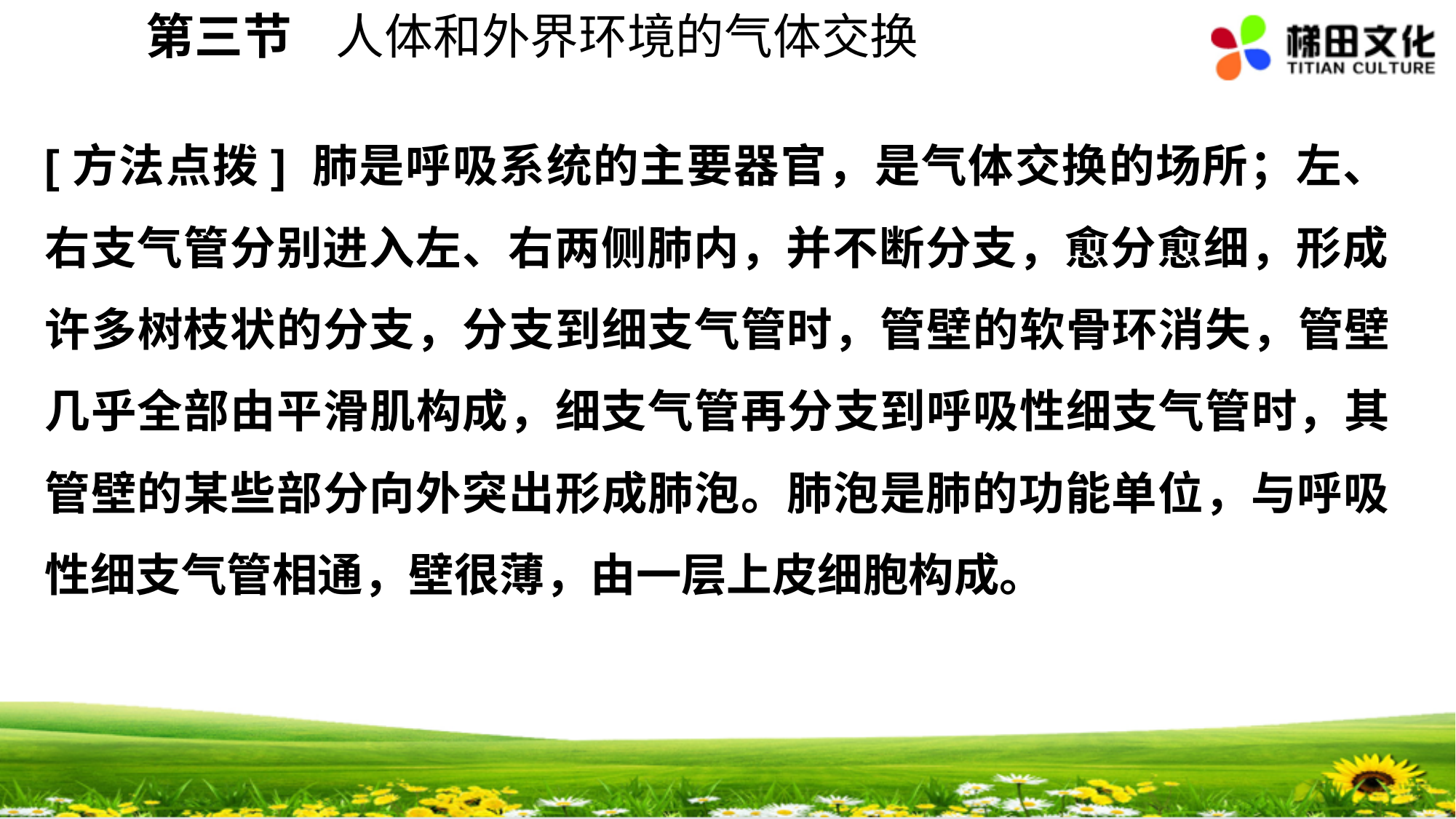

第三节    人体和外界环境的气体交换
[方法点拨] 肺是呼吸系统的主要器官，是气体交换的场所；左、右支气管分别进入左、右两侧肺内，并不断分支，愈分愈细，形成许多树枝状的分支，分支到细支气管时，管壁的软骨环消失，管壁几乎全部由平滑肌构成，细支气管再分支到呼吸性细支气管时，其管壁的某些部分向外突出形成肺泡。肺泡是肺的功能单位，与呼吸性细支气管相通，壁很薄，由一层上皮细胞构成。